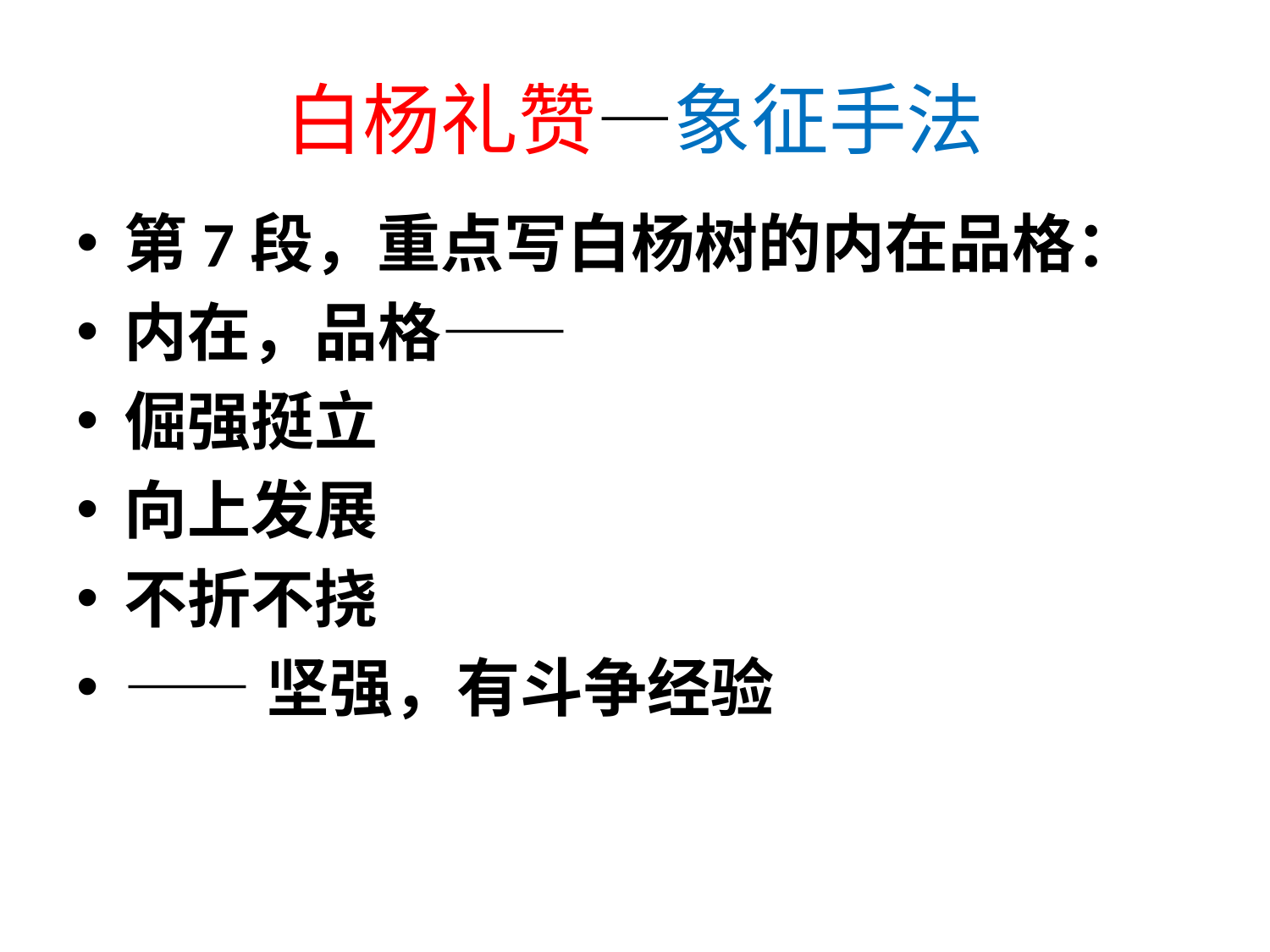

# 白杨礼赞—象征手法
第7段，重点写白杨树的内在品格：
内在，品格——
倔强挺立
向上发展
不折不挠
——坚强，有斗争经验